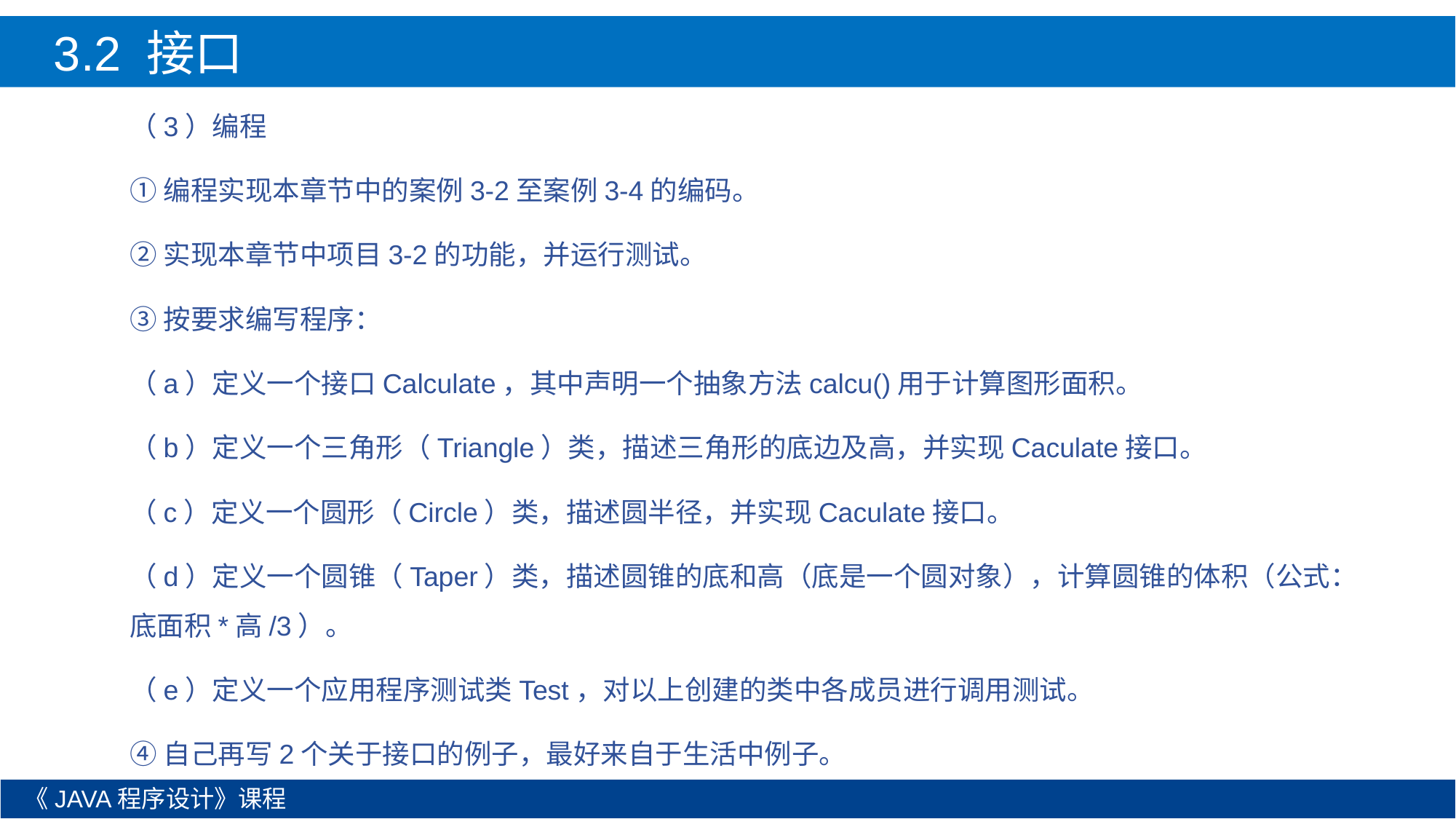

3.2 接口
（3）编程
①编程实现本章节中的案例3-2至案例3-4的编码。
②实现本章节中项目3-2的功能，并运行测试。
③按要求编写程序：
（a）定义一个接口Calculate，其中声明一个抽象方法calcu()用于计算图形面积。
（b）定义一个三角形（Triangle）类，描述三角形的底边及高，并实现Caculate接口。
（c）定义一个圆形（Circle）类，描述圆半径，并实现Caculate接口。
（d）定义一个圆锥（Taper）类，描述圆锥的底和高（底是一个圆对象），计算圆锥的体积（公式：底面积*高/3）。
（e）定义一个应用程序测试类Test，对以上创建的类中各成员进行调用测试。
④自己再写2个关于接口的例子，最好来自于生活中例子。
《JAVA程序设计》课程